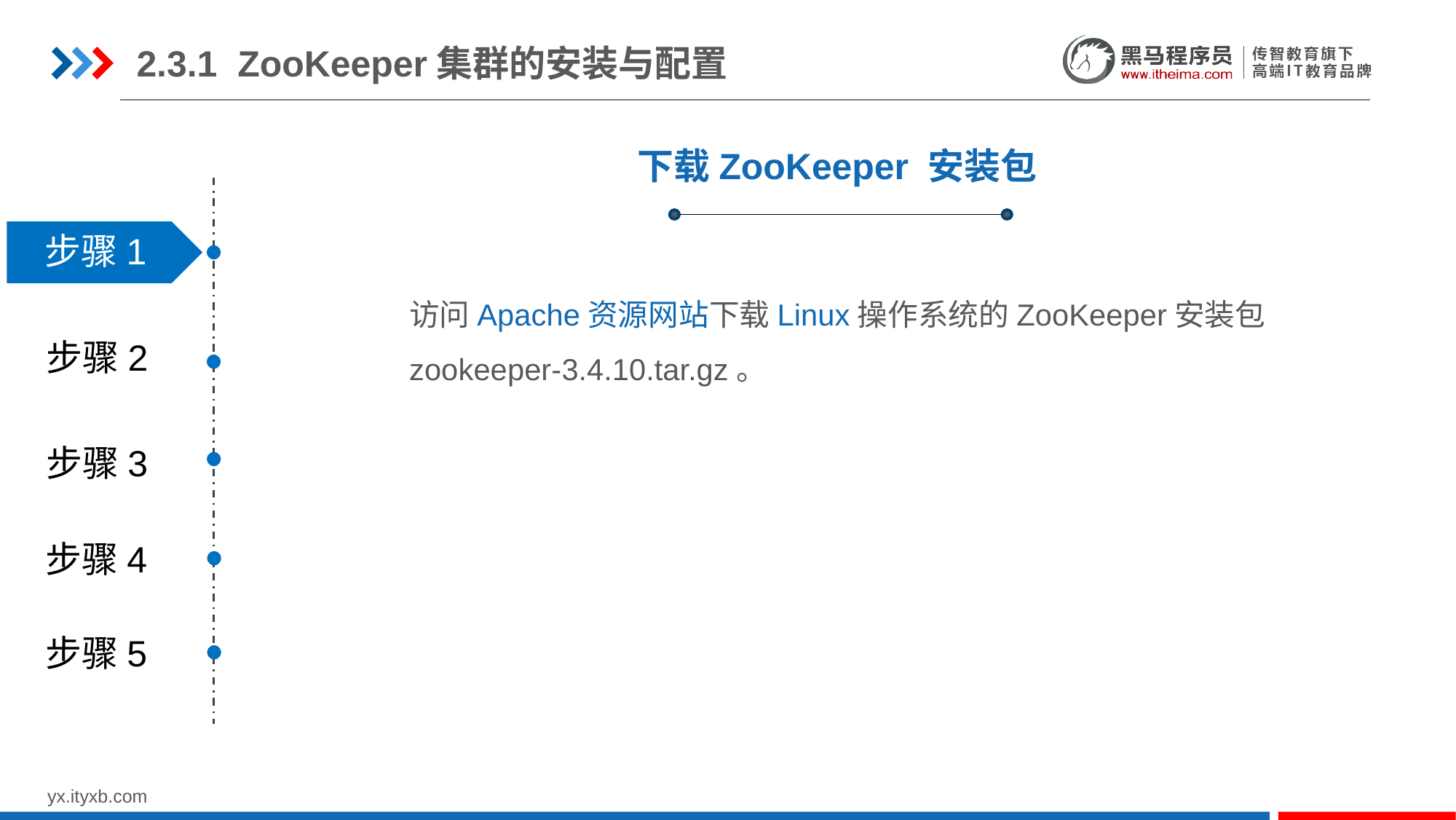

2.3.1  ZooKeeper集群的安装与配置
下载ZooKeeper 安装包

步骤1

访问Apache资源网站下载Linux操作系统的ZooKeeper安装包zookeeper-3.4.10.tar.gz。
步骤2

步骤3

步骤4

步骤5